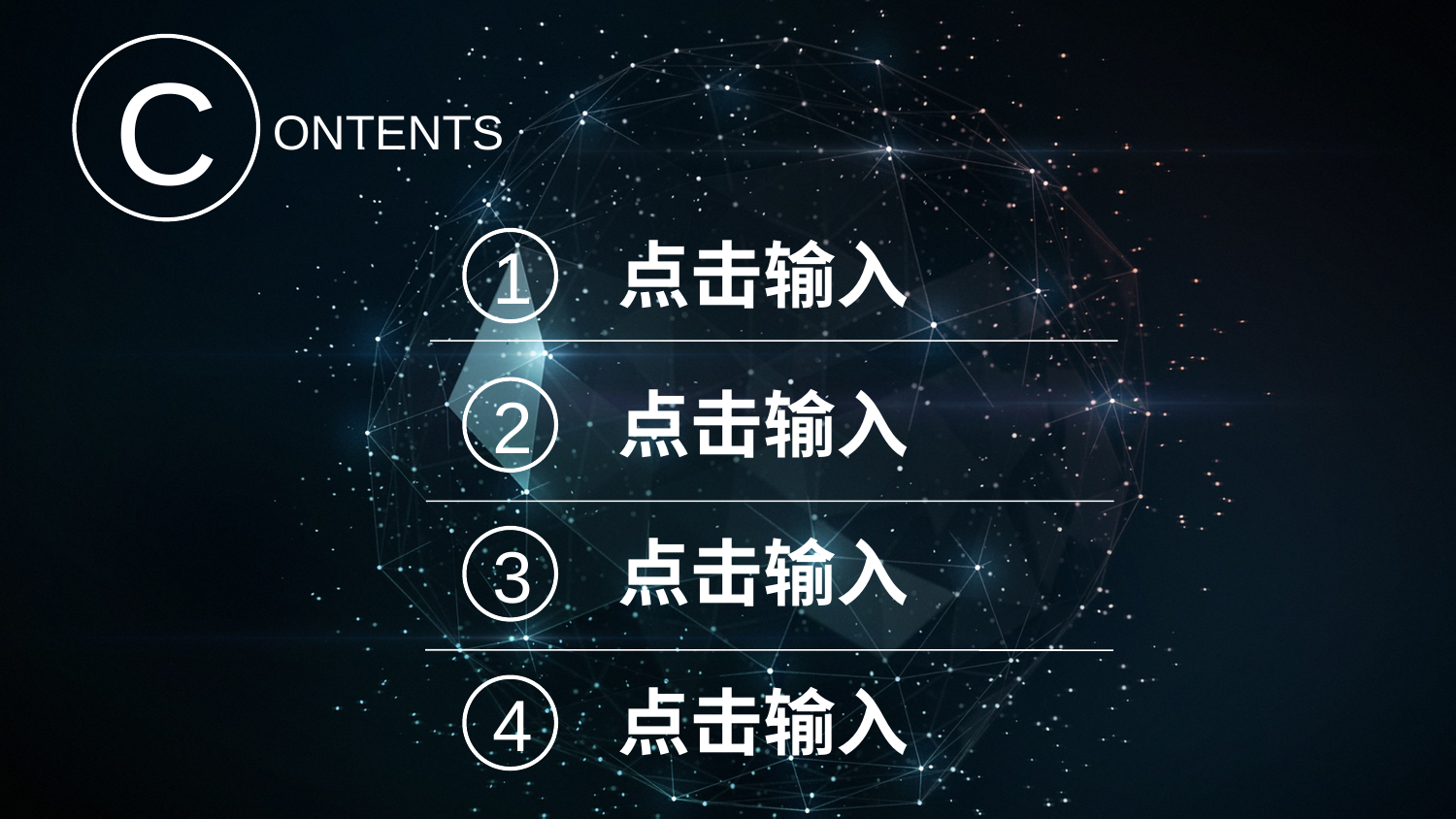

C

ONTENTS
点击输入
1

点击输入
2

点击输入
3

点击输入
4